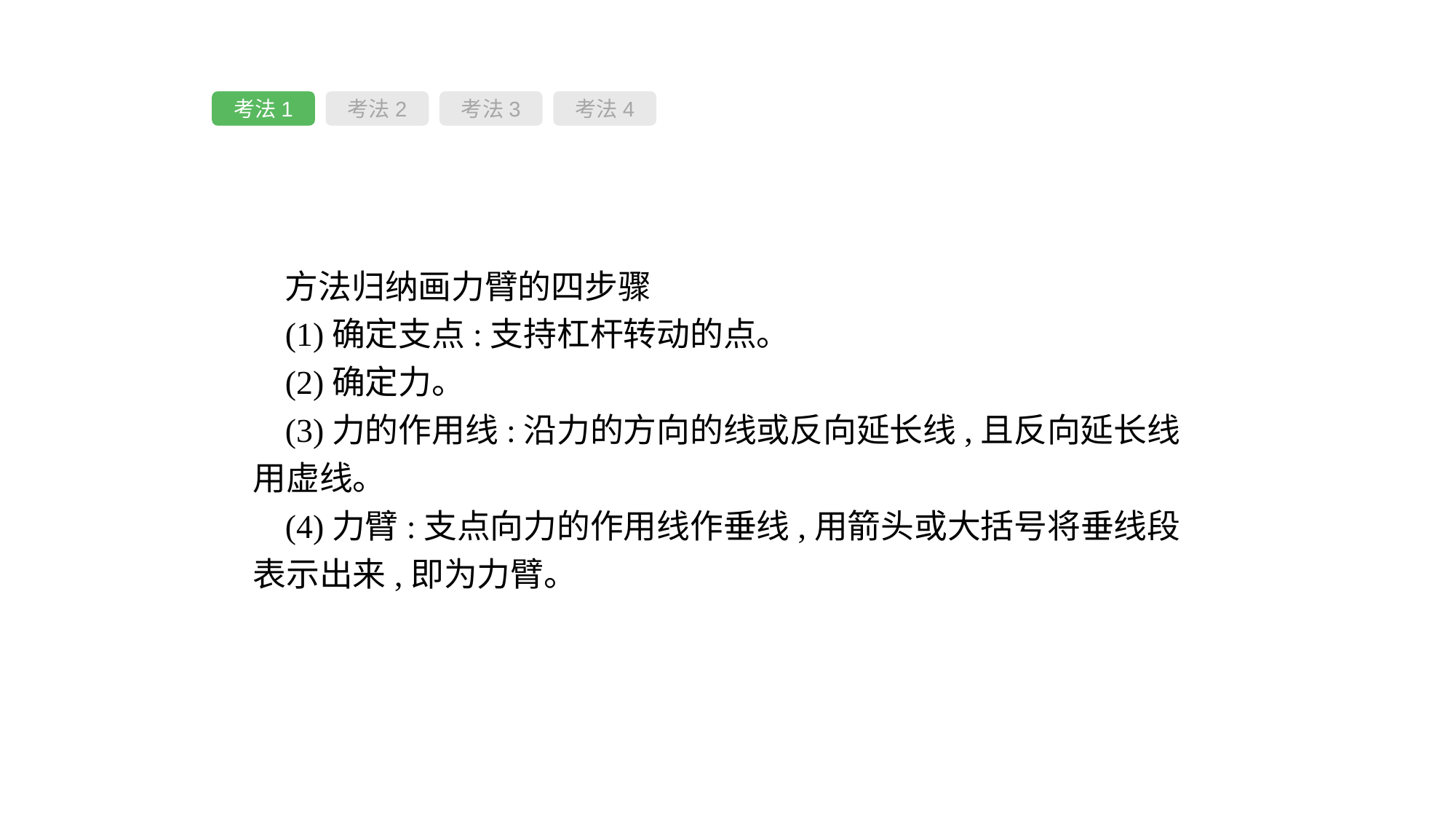

考法1
考法2
考法3
考法4
方法归纳画力臂的四步骤
(1)确定支点:支持杠杆转动的点。
(2)确定力。
(3)力的作用线:沿力的方向的线或反向延长线,且反向延长线用虚线。
(4)力臂:支点向力的作用线作垂线,用箭头或大括号将垂线段表示出来,即为力臂。